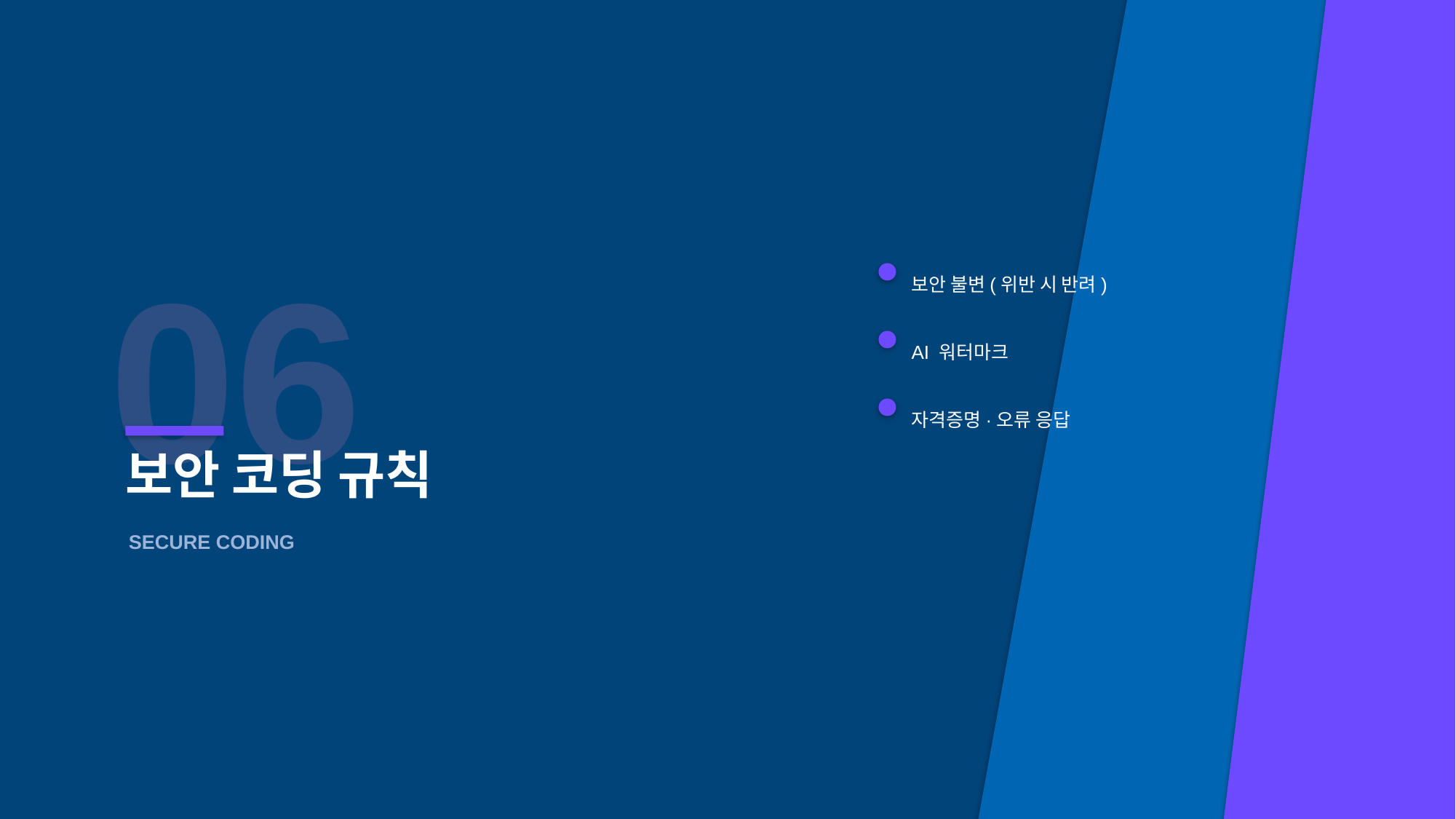

06
보안 불변(위반 시 반려)

AI 워터마크

자격증명·오류 응답

보안 코딩 규칙
SECURE CODING